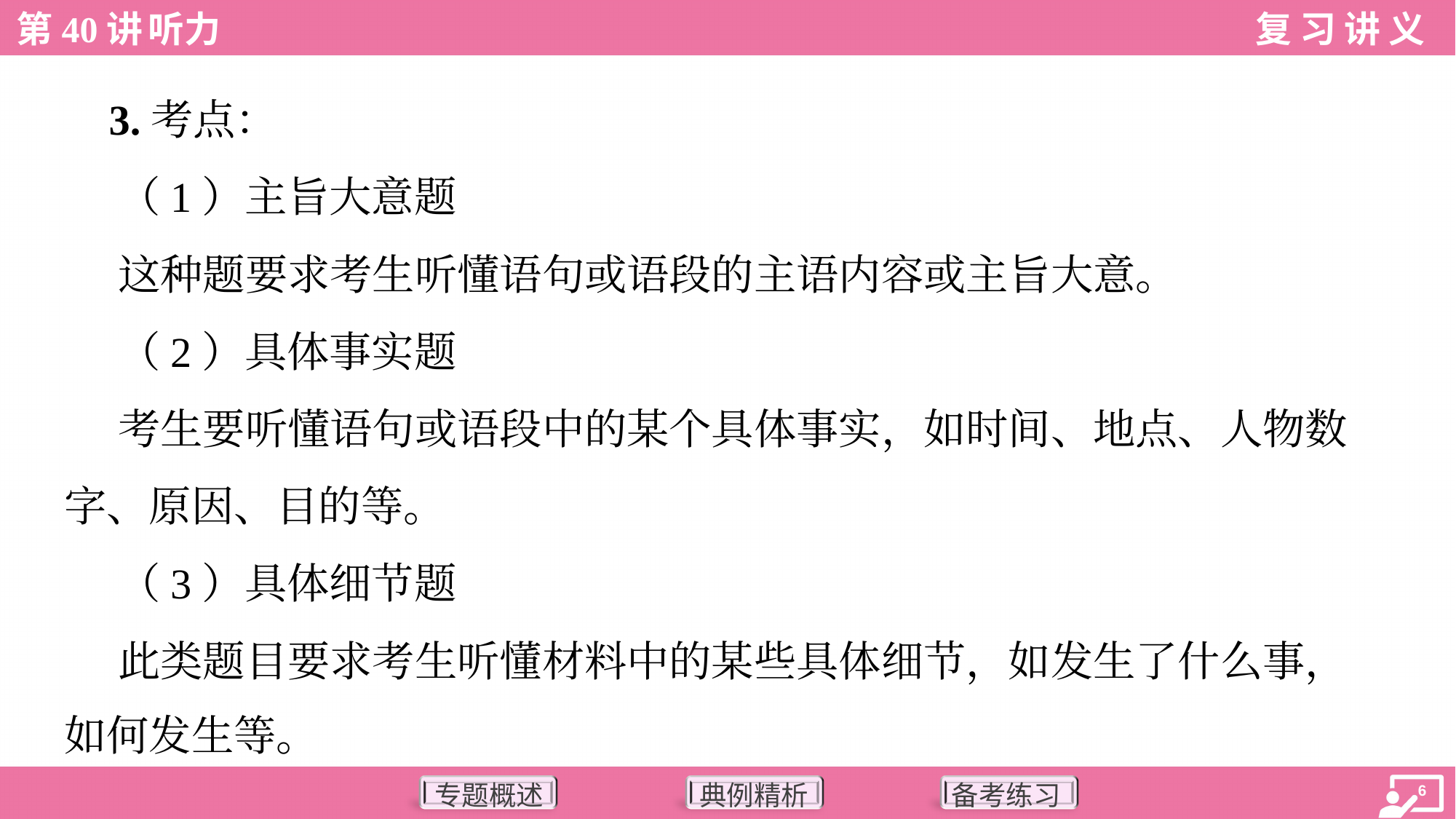

3.考点：
    （1）主旨大意题
    这种题要求考生听懂语句或语段的主语内容或主旨大意。
    （2）具体事实题
    考生要听懂语句或语段中的某个具体事实，如时间、地点、人物数
字、原因、目的等。
    （3）具体细节题
    此类题目要求考生听懂材料中的某些具体细节，如发生了什么事，
如何发生等。